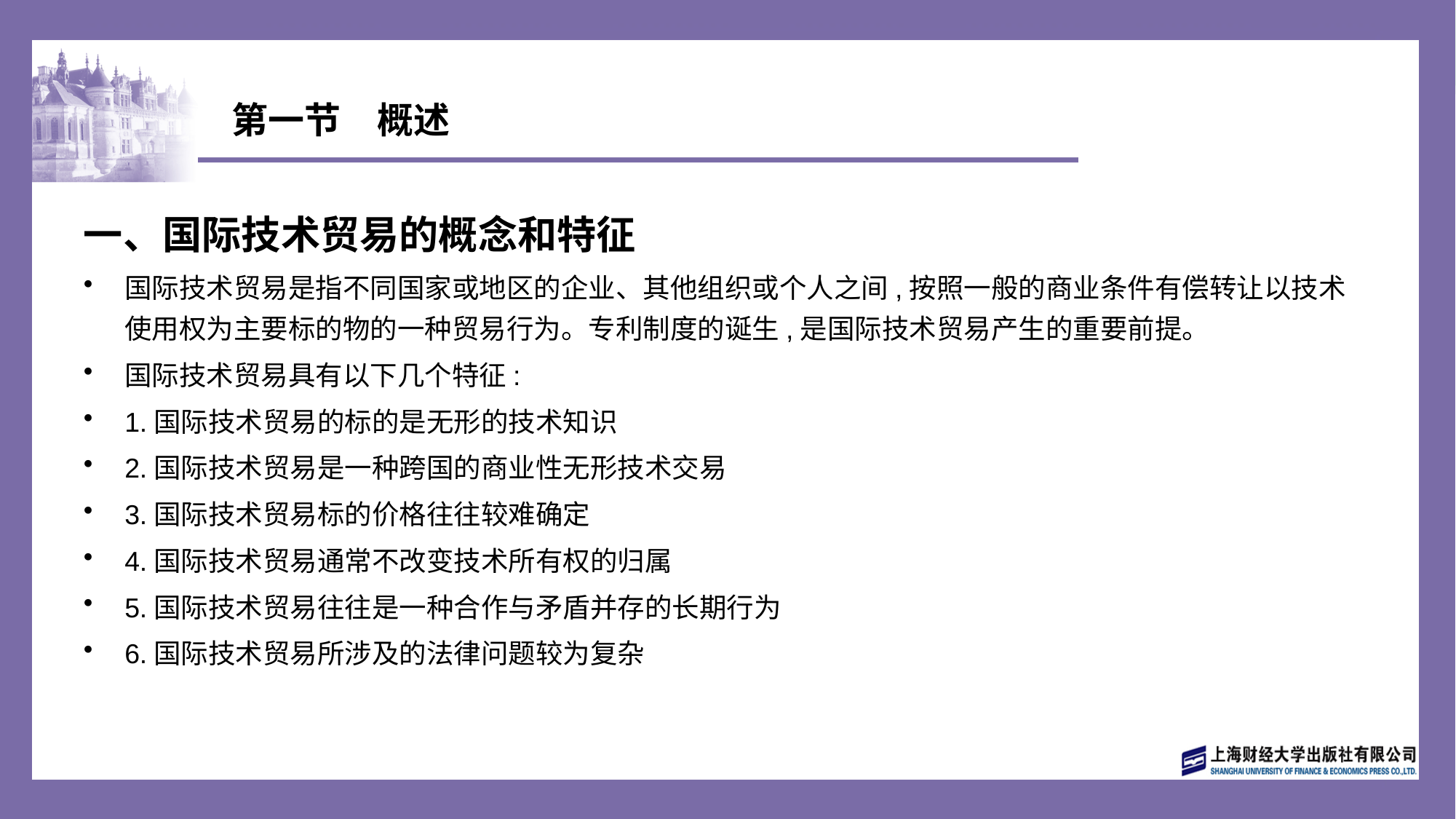

# 第一节　概述
一、国际技术贸易的概念和特征
国际技术贸易是指不同国家或地区的企业、其他组织或个人之间,按照一般的商业条件有偿转让以技术使用权为主要标的物的一种贸易行为。专利制度的诞生,是国际技术贸易产生的重要前提。
国际技术贸易具有以下几个特征:
1.国际技术贸易的标的是无形的技术知识
2.国际技术贸易是一种跨国的商业性无形技术交易
3.国际技术贸易标的价格往往较难确定
4.国际技术贸易通常不改变技术所有权的归属
5.国际技术贸易往往是一种合作与矛盾并存的长期行为
6.国际技术贸易所涉及的法律问题较为复杂